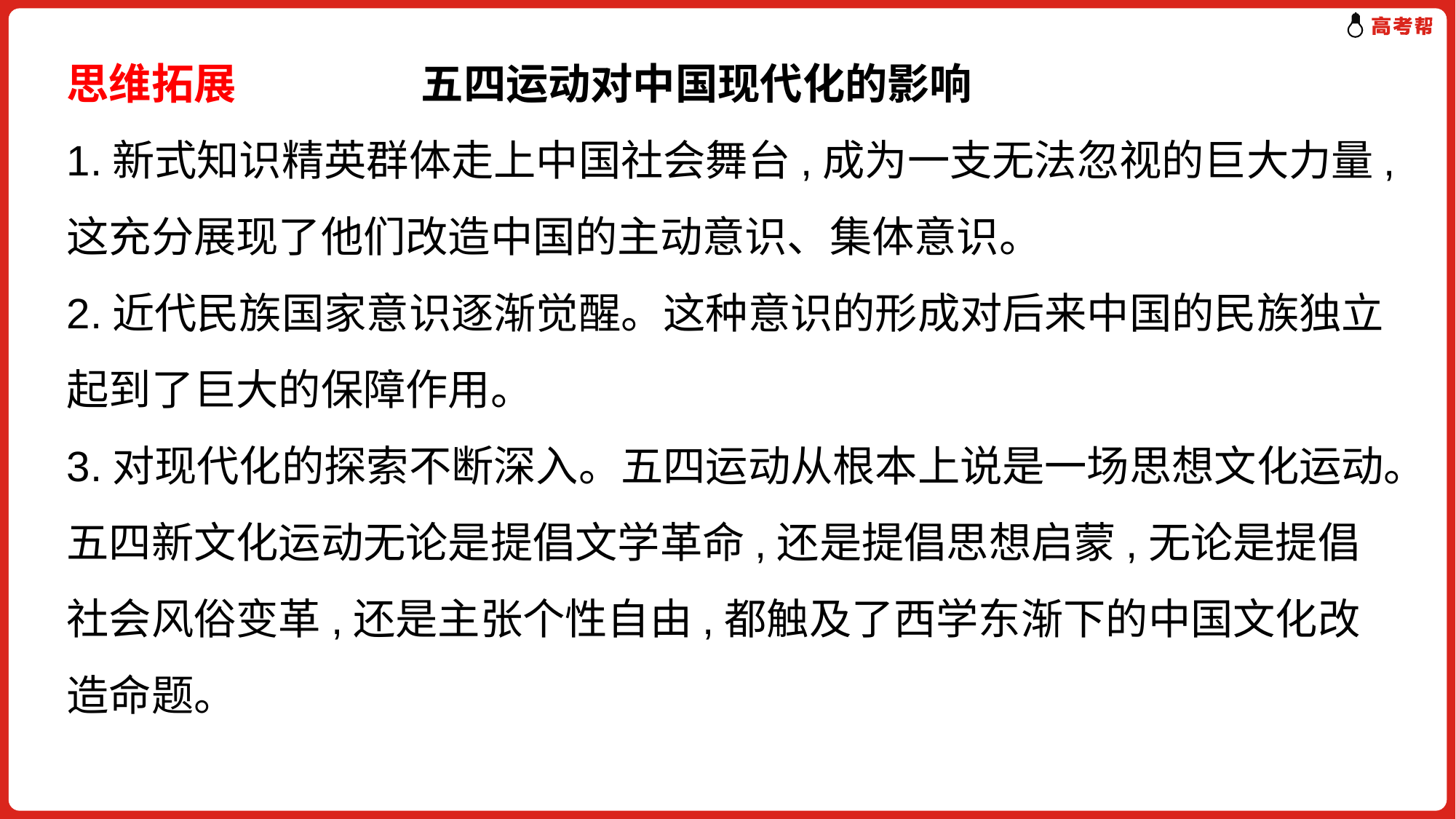

思维拓展　　　      五四运动对中国现代化的影响
1.新式知识精英群体走上中国社会舞台,成为一支无法忽视的巨大力量,这充分展现了他们改造中国的主动意识、集体意识。
2.近代民族国家意识逐渐觉醒。这种意识的形成对后来中国的民族独立起到了巨大的保障作用。
3.对现代化的探索不断深入。五四运动从根本上说是一场思想文化运动。五四新文化运动无论是提倡文学革命,还是提倡思想启蒙,无论是提倡社会风俗变革,还是主张个性自由,都触及了西学东渐下的中国文化改造命题。